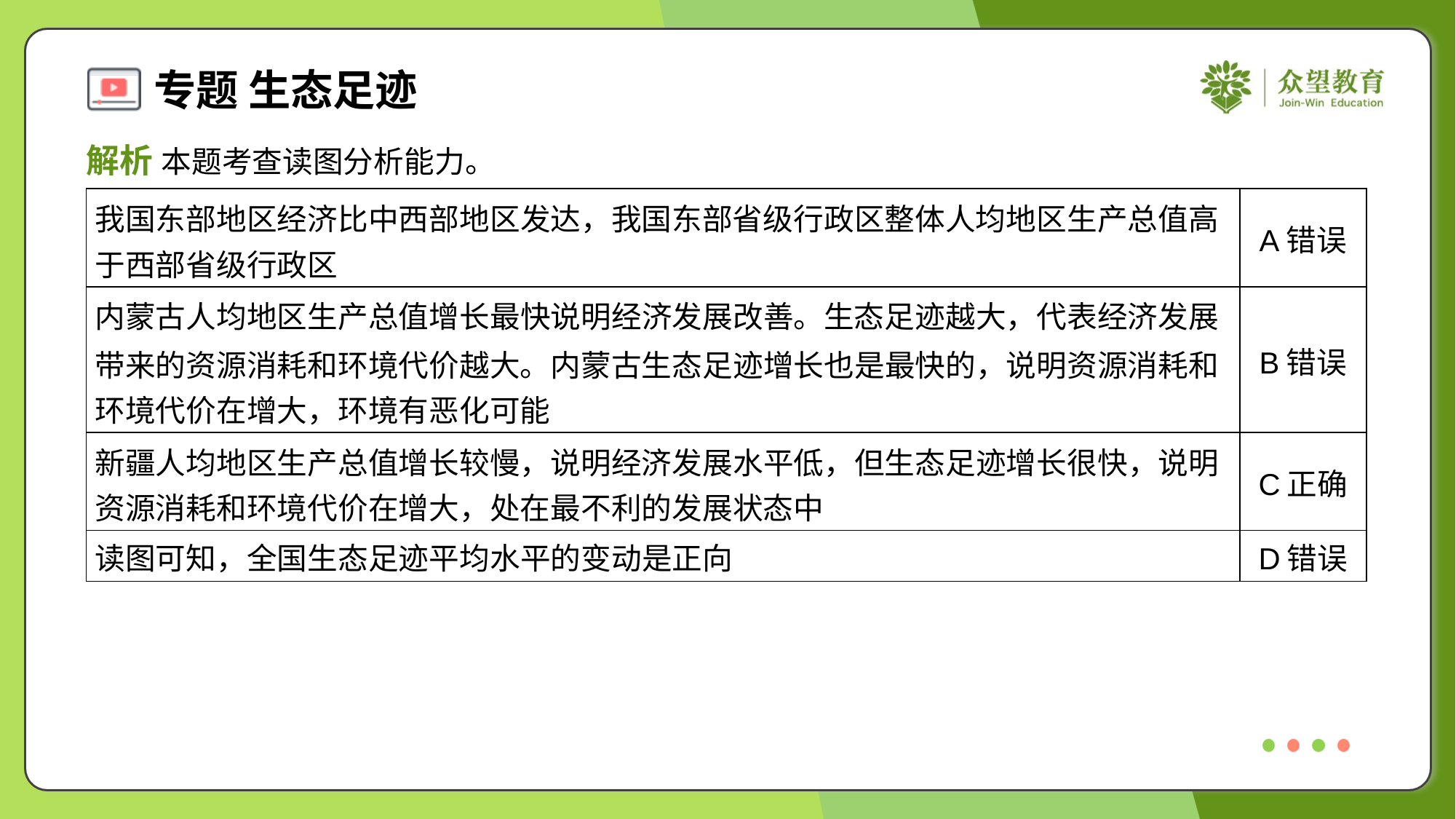

解析 本题考查读图分析能力。
| 我国东部地区经济比中西部地区发达，我国东部省级行政区整体人均地区生产总值高 于西部省级行政区 | A错误 |
| --- | --- |
| 内蒙古人均地区生产总值增长最快说明经济发展改善。生态足迹越大，代表经济发展 带来的资源消耗和环境代价越大。内蒙古生态足迹增长也是最快的，说明资源消耗和 环境代价在增大，环境有恶化可能 | B错误 |
| 新疆人均地区生产总值增长较慢，说明经济发展水平低，但生态足迹增长很快，说明 资源消耗和环境代价在增大，处在最不利的发展状态中 | C正确 |
| 读图可知，全国生态足迹平均水平的变动是正向 | D错误 |